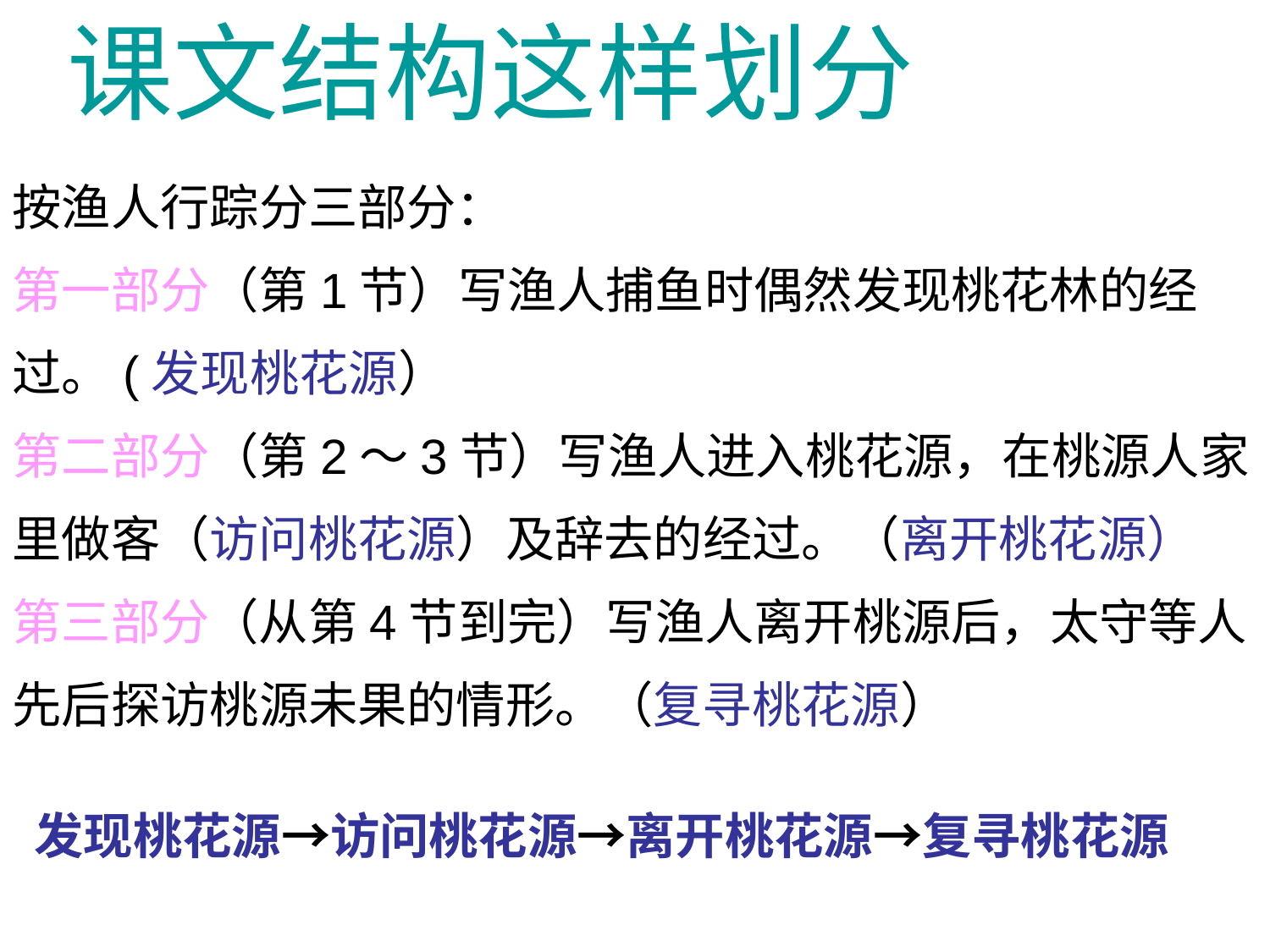

课文结构这样划分
按渔人行踪分三部分：
第一部分（第1节）写渔人捕鱼时偶然发现桃花林的经过。(发现桃花源）
第二部分（第2～3节）写渔人进入桃花源，在桃源人家里做客（访问桃花源）及辞去的经过。（离开桃花源）
第三部分（从第4节到完）写渔人离开桃源后，太守等人先后探访桃源未果的情形。（复寻桃花源）
发现桃花源→访问桃花源→离开桃花源→复寻桃花源